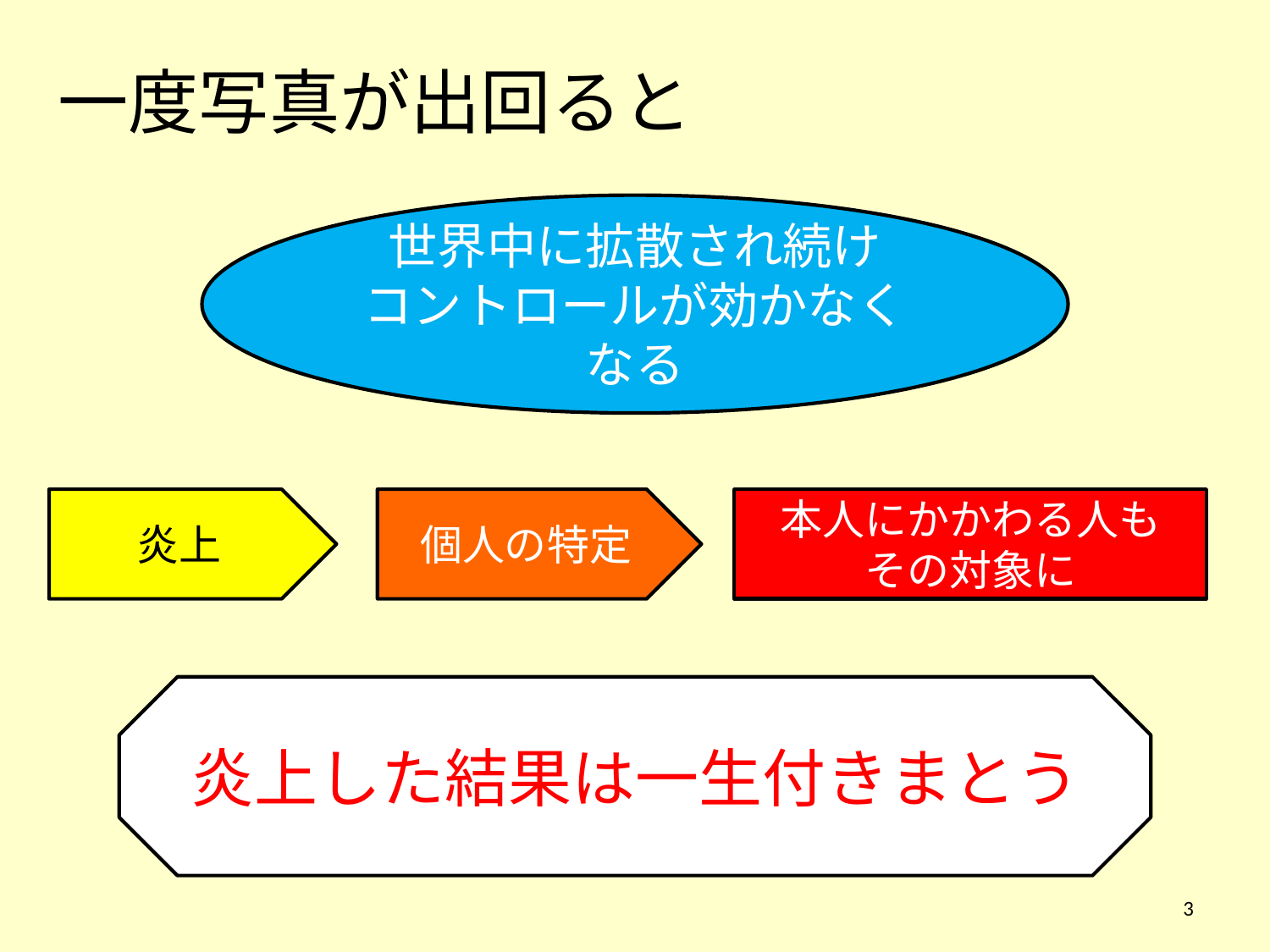

一度写真が出回ると
世界中に拡散され続け
コントロールが効かなくなる
炎上
個人の特定
本人にかかわる人も
その対象に
炎上した結果は一生付きまとう
3